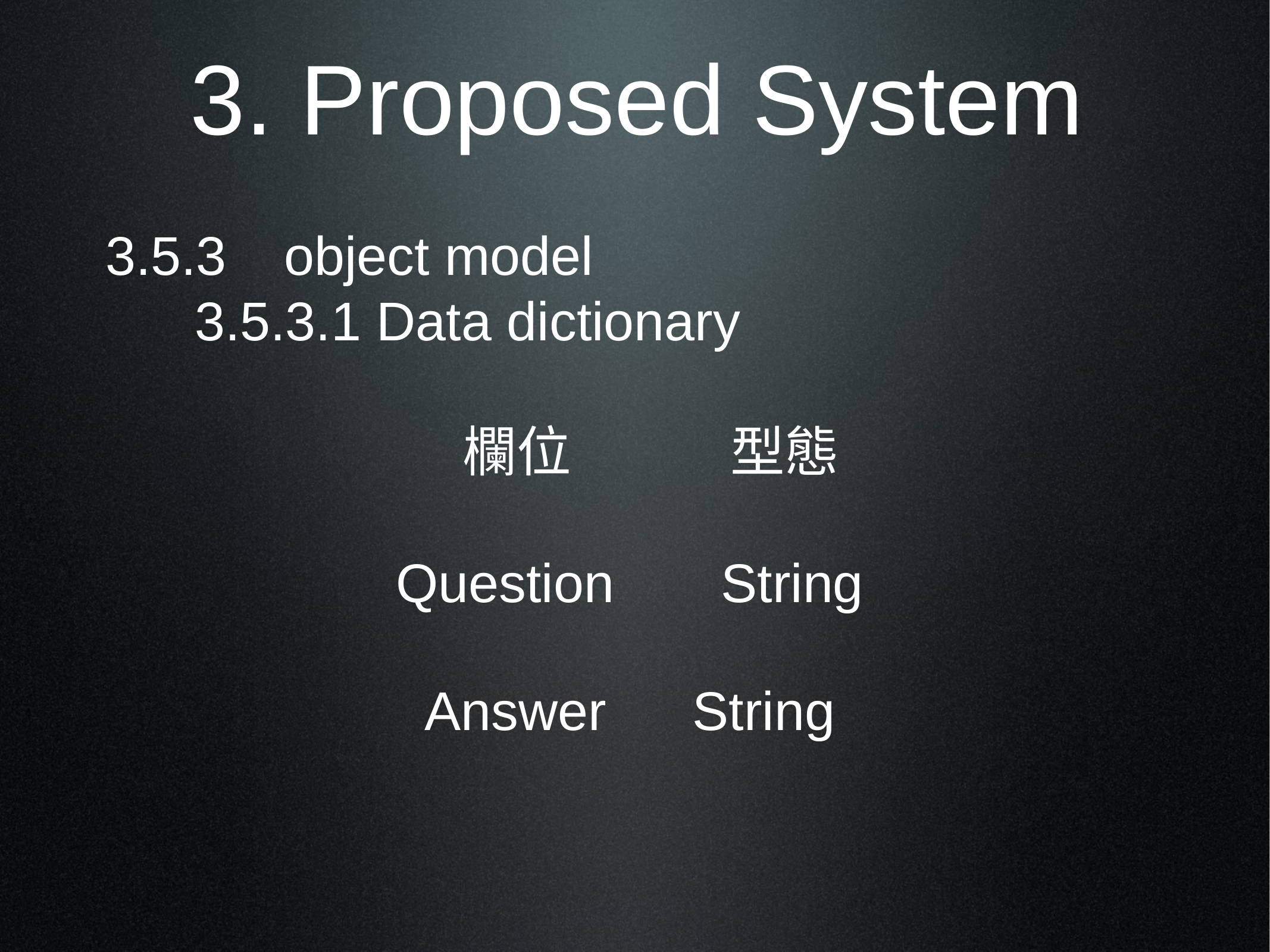

# 3. Proposed System
3.5.3 	object model
	3.5.3.1 Data dictionary

				欄位		型態

Question       String

Answer	String